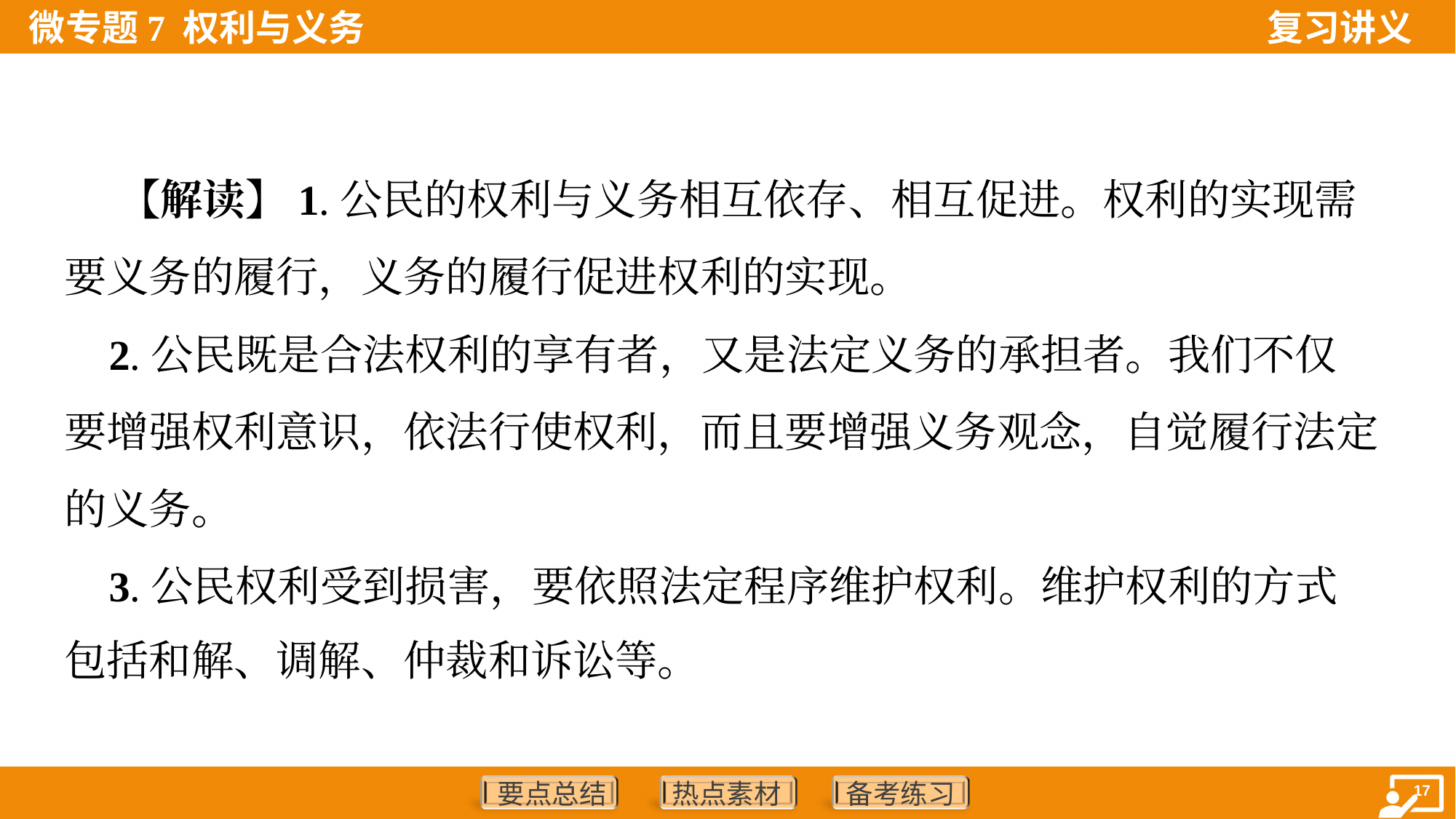

【解读】1.公民的权利与义务相互依存、相互促进。权利的实现需
要义务的履行，义务的履行促进权利的实现。
    2.公民既是合法权利的享有者，又是法定义务的承担者。我们不仅
要增强权利意识，依法行使权利，而且要增强义务观念，自觉履行法定
的义务。
    3.公民权利受到损害，要依照法定程序维护权利。维护权利的方式
包括和解、调解、仲裁和诉讼等。